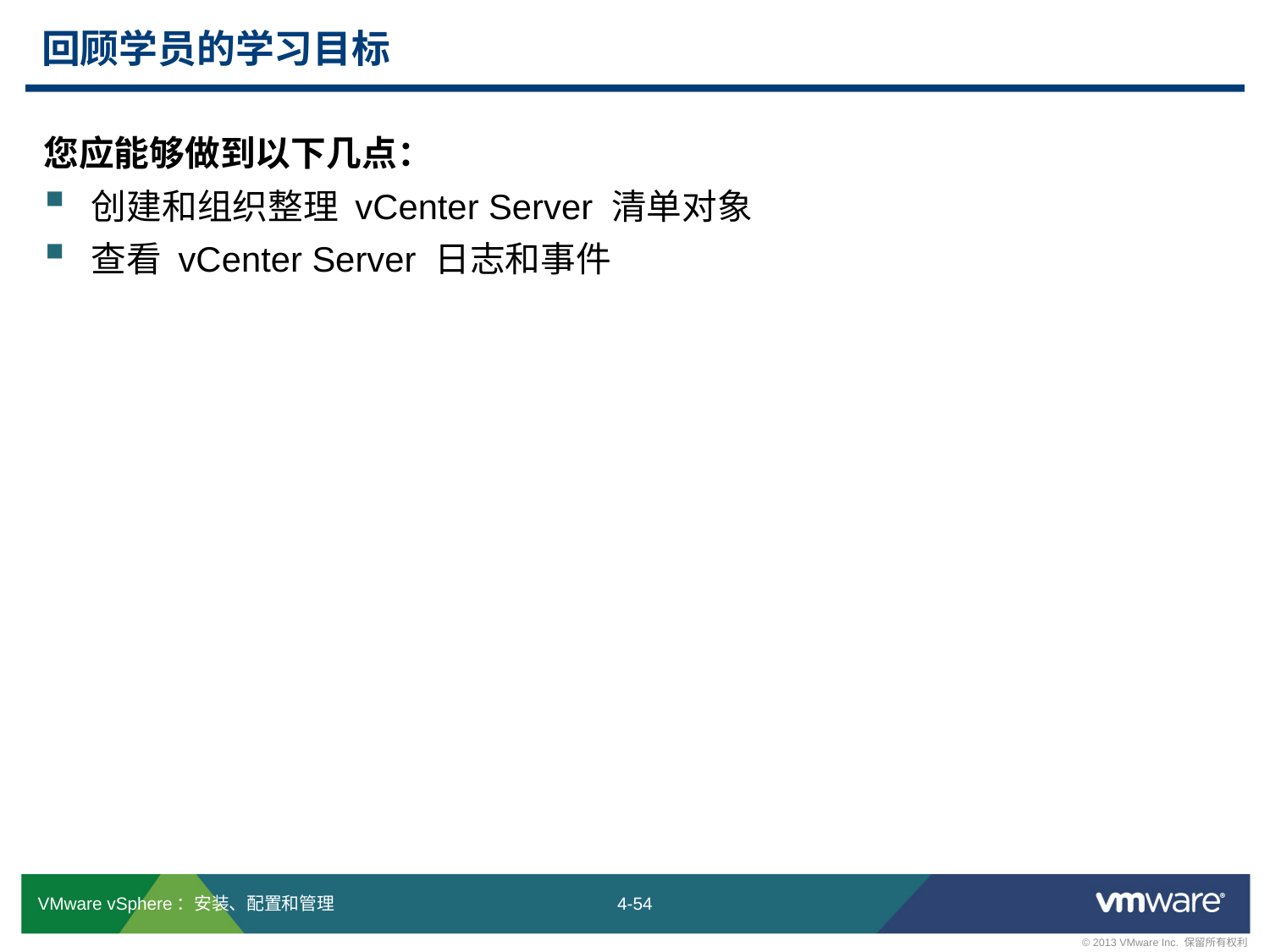

# 回顾学员的学习目标
您应能够做到以下几点：
创建和组织整理 vCenter Server 清单对象
查看 vCenter Server 日志和事件